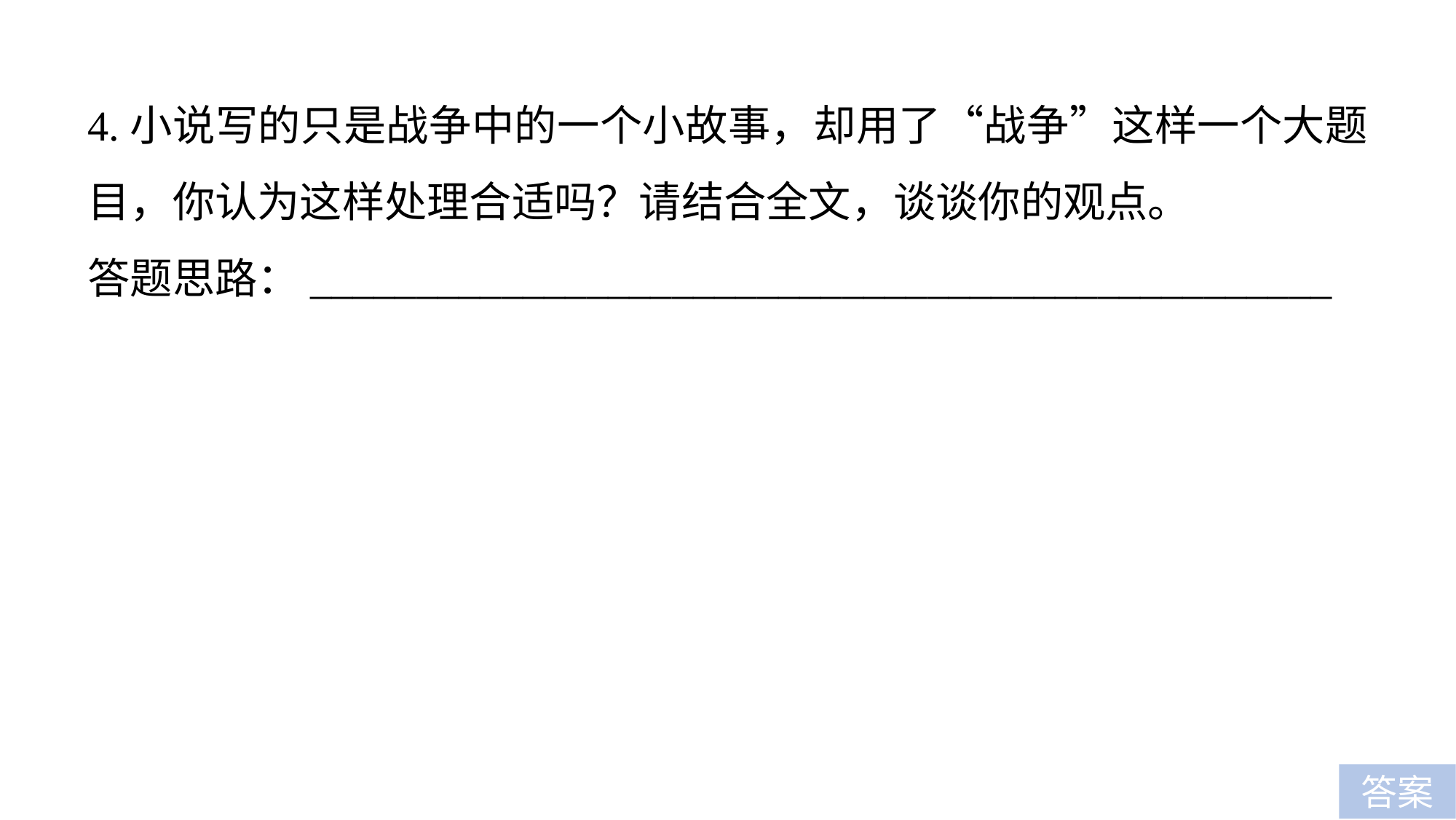

4.小说写的只是战争中的一个小故事，却用了“战争”这样一个大题目，你认为这样处理合适吗？请结合全文，谈谈你的观点。
答题思路：________________________________________________
答案